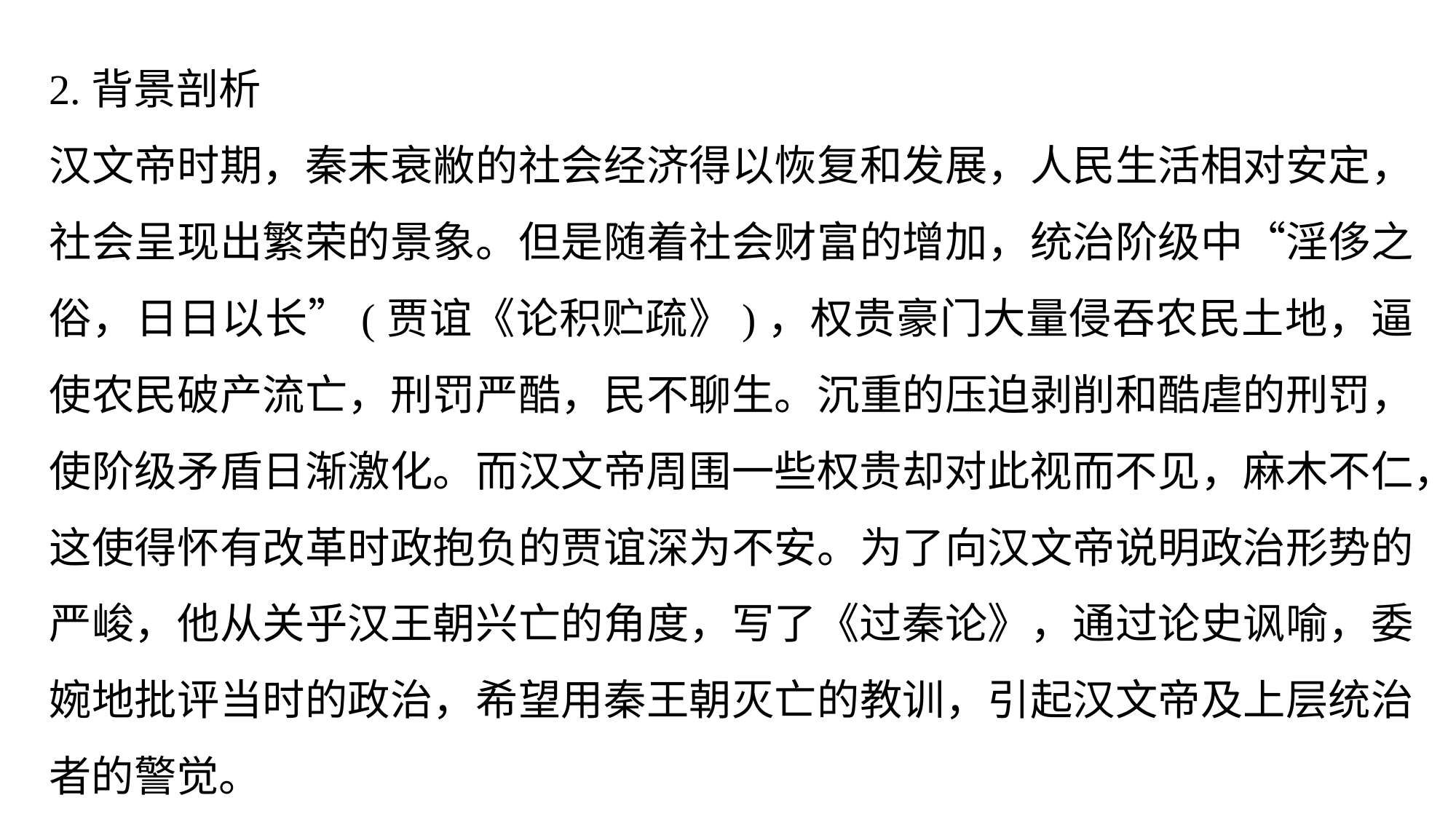

2.背景剖析
汉文帝时期，秦末衰敝的社会经济得以恢复和发展，人民生活相对安定，社会呈现出繁荣的景象。但是随着社会财富的增加，统治阶级中“淫侈之俗，日日以长”(贾谊《论积贮疏》)，权贵豪门大量侵吞农民土地，逼使农民破产流亡，刑罚严酷，民不聊生。沉重的压迫剥削和酷虐的刑罚，使阶级矛盾日渐激化。而汉文帝周围一些权贵却对此视而不见，麻木不仁，这使得怀有改革时政抱负的贾谊深为不安。为了向汉文帝说明政治形势的严峻，他从关乎汉王朝兴亡的角度，写了《过秦论》，通过论史讽喻，委婉地批评当时的政治，希望用秦王朝灭亡的教训，引起汉文帝及上层统治者的警觉。